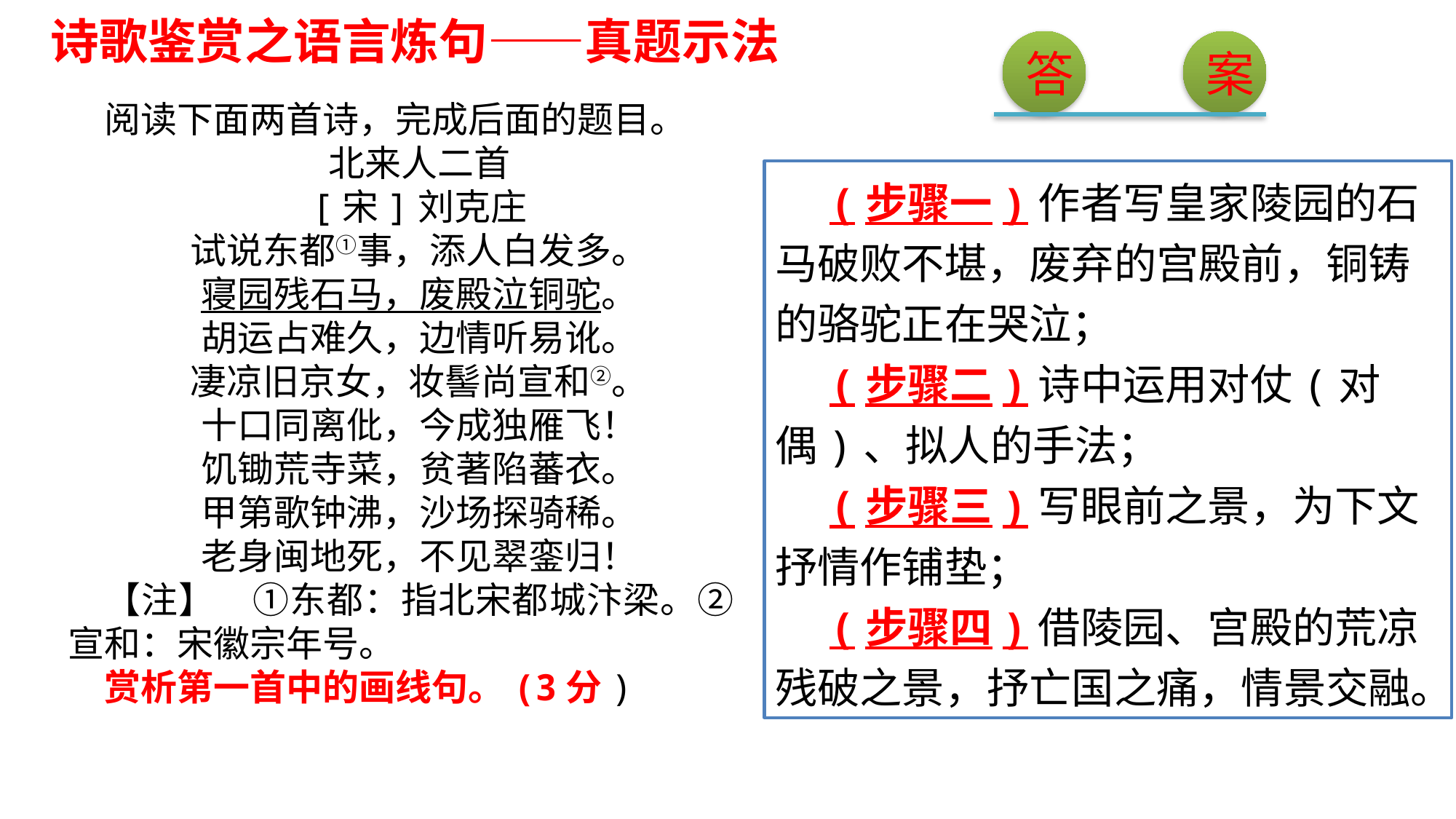

诗歌鉴赏之语言炼句——真题示法
答
案
阅读下面两首诗，完成后面的题目。
北来人二首
[宋]刘克庄
试说东都①事，添人白发多。
寝园残石马，废殿泣铜驼。
胡运占难久，边情听易讹。
凄凉旧京女，妆髻尚宣和②。
十口同离仳，今成独雁飞！
饥锄荒寺菜，贫著陷蕃衣。
甲第歌钟沸，沙场探骑稀。
老身闽地死，不见翠銮归！
【注】　①东都：指北宋都城汴梁。②宣和：宋徽宗年号。
赏析第一首中的画线句。(3分)
(步骤一)作者写皇家陵园的石马破败不堪，废弃的宫殿前，铜铸的骆驼正在哭泣；
(步骤二)诗中运用对仗(对偶)、拟人的手法；
(步骤三)写眼前之景，为下文抒情作铺垫；
(步骤四)借陵园、宫殿的荒凉残破之景，抒亡国之痛，情景交融。